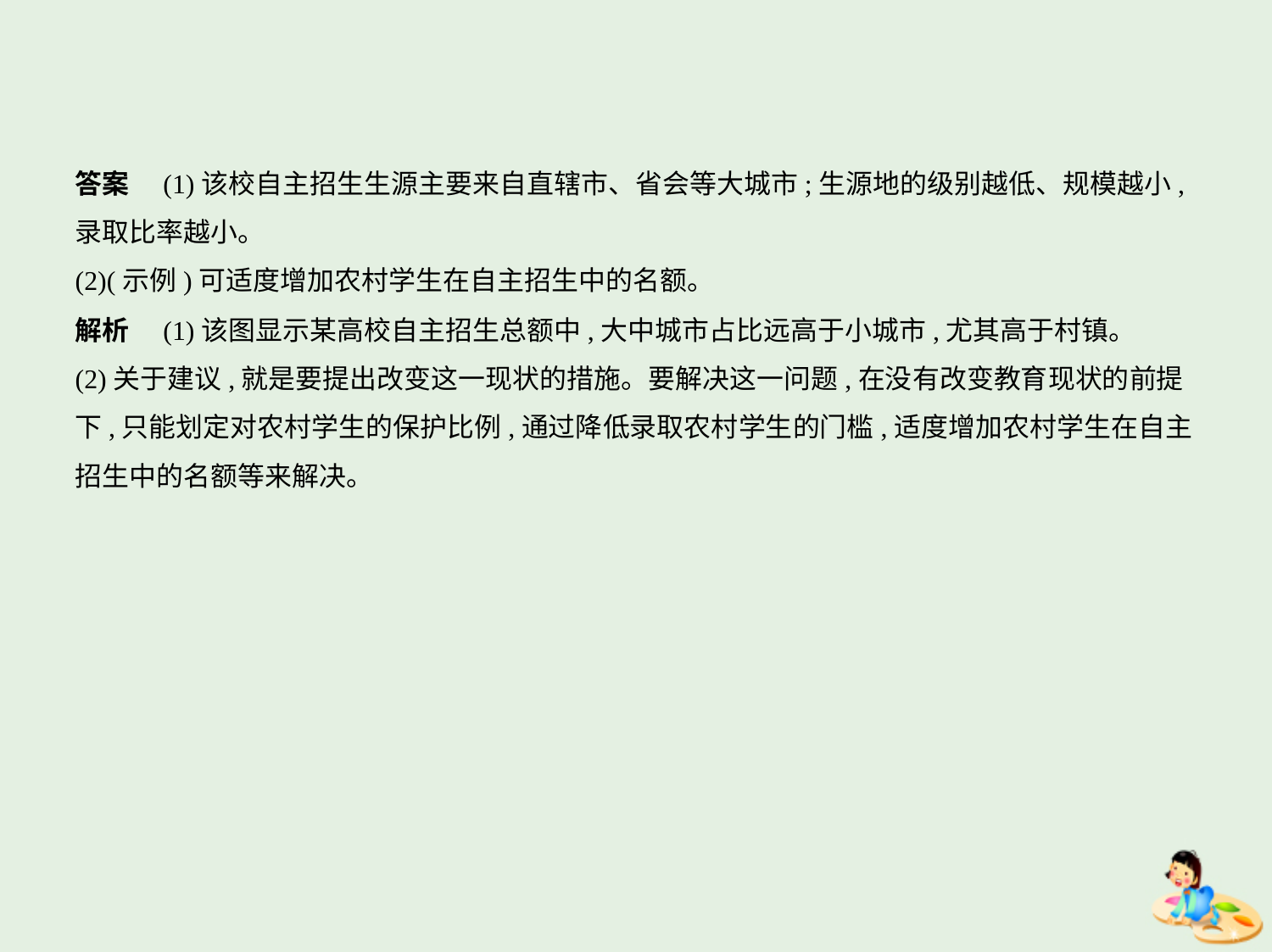

答案　(1)该校自主招生生源主要来自直辖市、省会等大城市;生源地的级别越低、规模越小,
录取比率越小。
(2)(示例)可适度增加农村学生在自主招生中的名额。
解析　(1)该图显示某高校自主招生总额中,大中城市占比远高于小城市,尤其高于村镇。
(2)关于建议,就是要提出改变这一现状的措施。要解决这一问题,在没有改变教育现状的前提
下,只能划定对农村学生的保护比例,通过降低录取农村学生的门槛,适度增加农村学生在自主
招生中的名额等来解决。